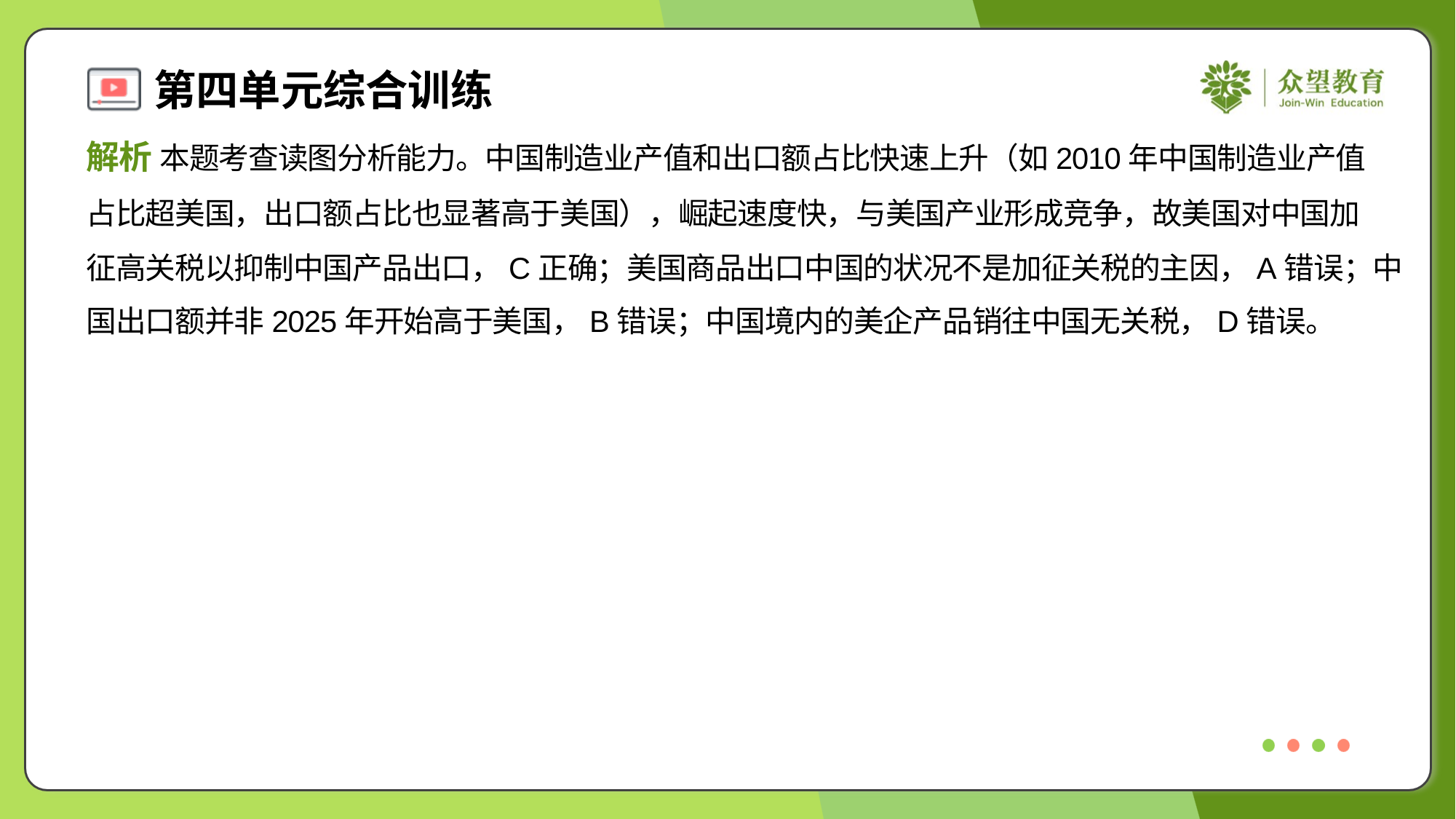

解析 本题考查读图分析能力。中国制造业产值和出口额占比快速上升（如2010年中国制造业产值
占比超美国，出口额占比也显著高于美国），崛起速度快，与美国产业形成竞争，故美国对中国加
征高关税以抑制中国产品出口，C正确；美国商品出口中国的状况不是加征关税的主因，A错误；中
国出口额并非2025年开始高于美国，B错误；中国境内的美企产品销往中国无关税，D错误。